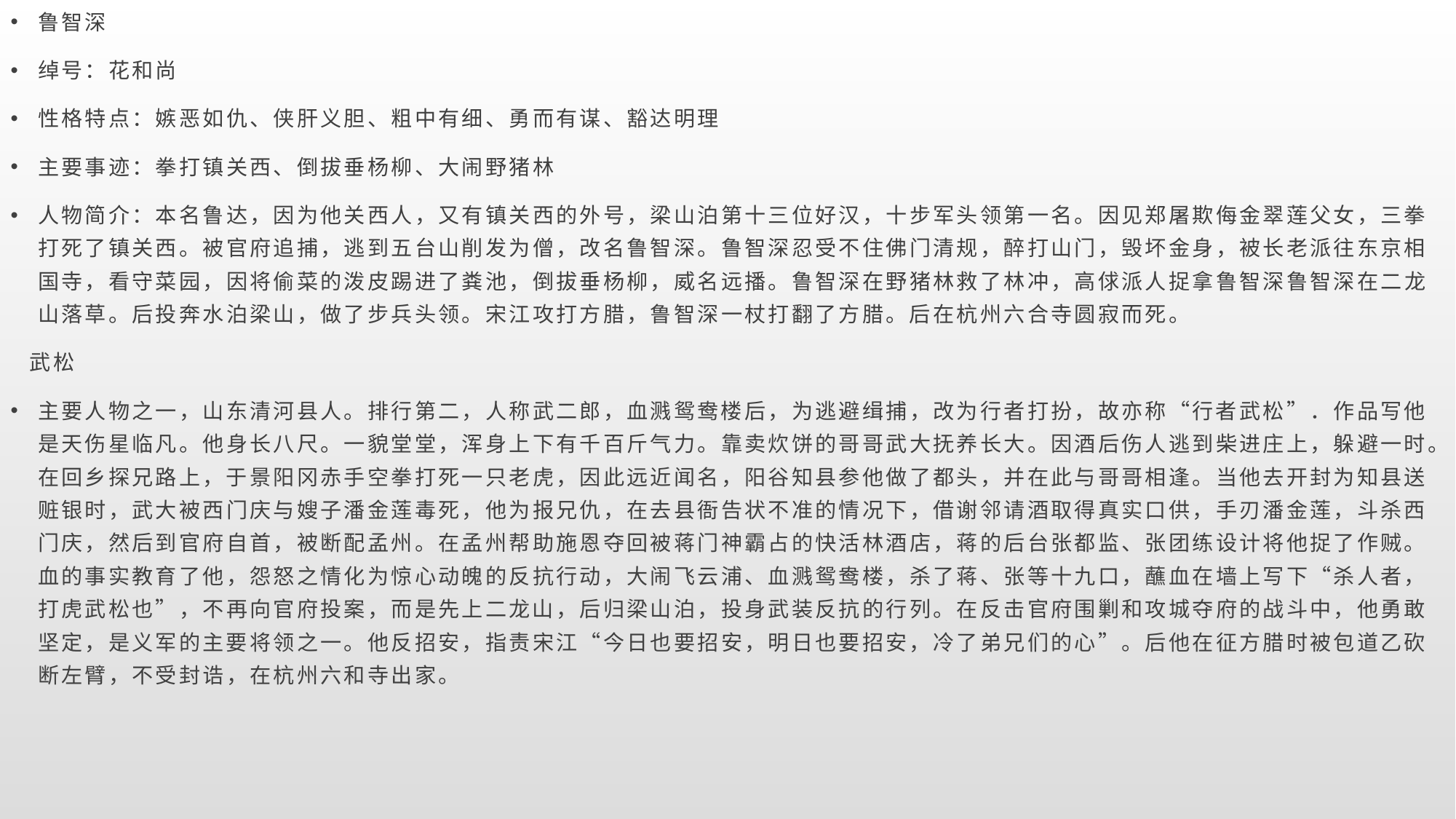

鲁智深
绰号：花和尚
性格特点：嫉恶如仇、侠肝义胆、粗中有细、勇而有谋、豁达明理
主要事迹：拳打镇关西、倒拔垂杨柳、大闹野猪林
人物简介：本名鲁达，因为他关西人，又有镇关西的外号，梁山泊第十三位好汉，十步军头领第一名。因见郑屠欺侮金翠莲父女，三拳打死了镇关西。被官府追捕，逃到五台山削发为僧，改名鲁智深。鲁智深忍受不住佛门清规，醉打山门，毁坏金身，被长老派往东京相国寺，看守菜园，因将偷菜的泼皮踢进了粪池，倒拔垂杨柳，威名远播。鲁智深在野猪林救了林冲，高俅派人捉拿鲁智深鲁智深在二龙山落草。后投奔水泊梁山，做了步兵头领。宋江攻打方腊，鲁智深一杖打翻了方腊。后在杭州六合寺圆寂而死。
  武松
主要人物之一，山东清河县人。排行第二，人称武二郎，血溅鸳鸯楼后，为逃避缉捕，改为行者打扮，故亦称“行者武松”．作品写他是天伤星临凡。他身长八尺。一貌堂堂，浑身上下有千百斤气力。靠卖炊饼的哥哥武大抚养长大。因酒后伤人逃到柴进庄上，躲避一时。在回乡探兄路上，于景阳冈赤手空拳打死一只老虎，因此远近闻名，阳谷知县参他做了都头，并在此与哥哥相逢。当他去开封为知县送赃银时，武大被西门庆与嫂子潘金莲毒死，他为报兄仇，在去县衙告状不准的情况下，借谢邻请酒取得真实口供，手刃潘金莲，斗杀西门庆，然后到官府自首，被断配孟州。在孟州帮助施恩夺回被蒋门神霸占的快活林酒店，蒋的后台张都监、张团练设计将他捉了作贼。血的事实教育了他，怨怒之情化为惊心动魄的反抗行动，大闹飞云浦、血溅鸳鸯楼，杀了蒋、张等十九口，蘸血在墙上写下“杀人者，打虎武松也”，不再向官府投案，而是先上二龙山，后归梁山泊，投身武装反抗的行列。在反击官府围剿和攻城夺府的战斗中，他勇敢坚定，是义军的主要将领之一。他反招安，指责宋江“今日也要招安，明日也要招安，冷了弟兄们的心”。后他在征方腊时被包道乙砍断左臂，不受封诰，在杭州六和寺出家。